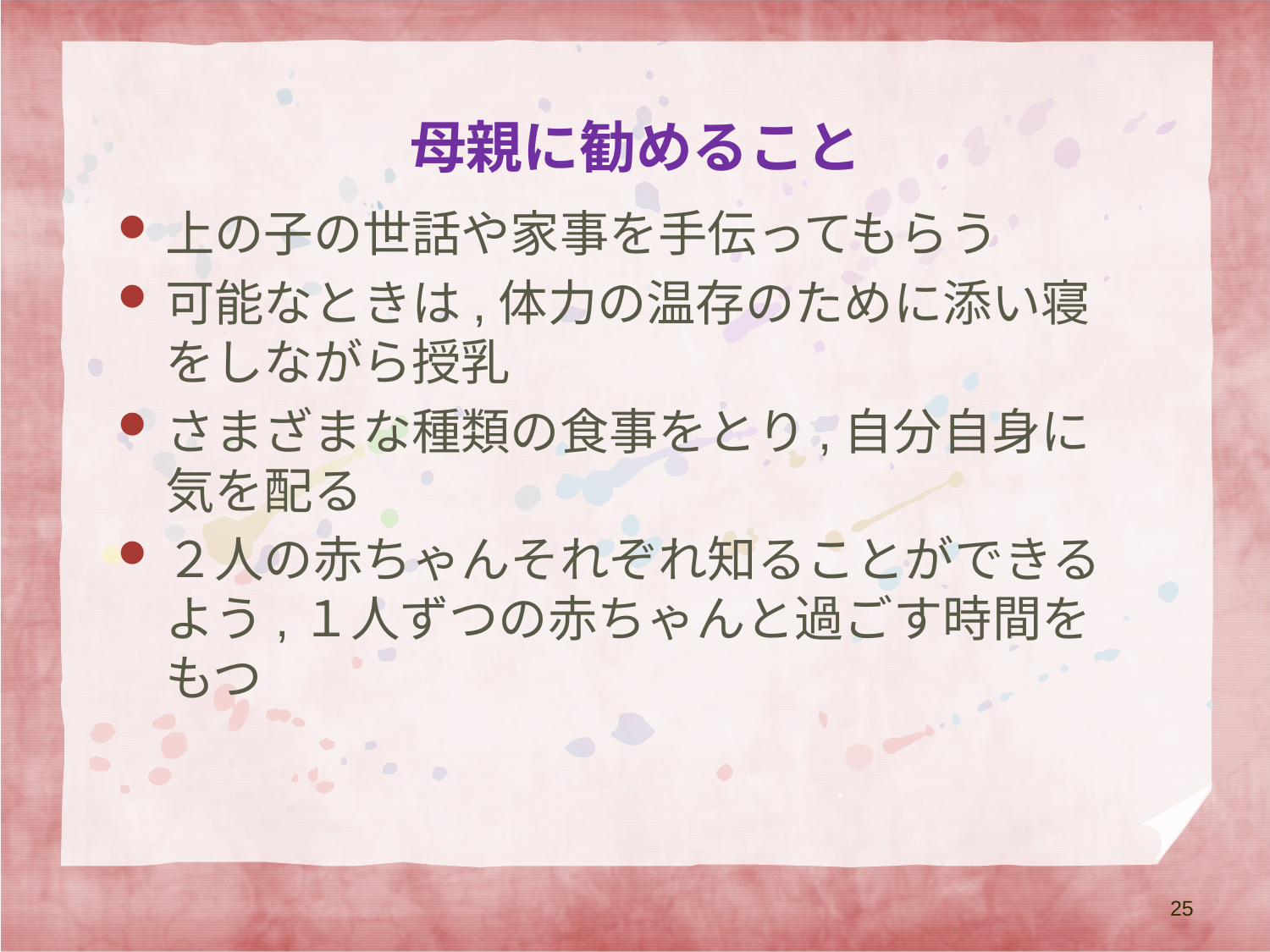

# 母親に勧めること
上の子の世話や家事を手伝ってもらう
可能なときは,体力の温存のために添い寝をしながら授乳
さまざまな種類の食事をとり,自分自身に気を配る
２人の赤ちゃんそれぞれ知ることができるよう,１人ずつの赤ちゃんと過ごす時間をもつ

25